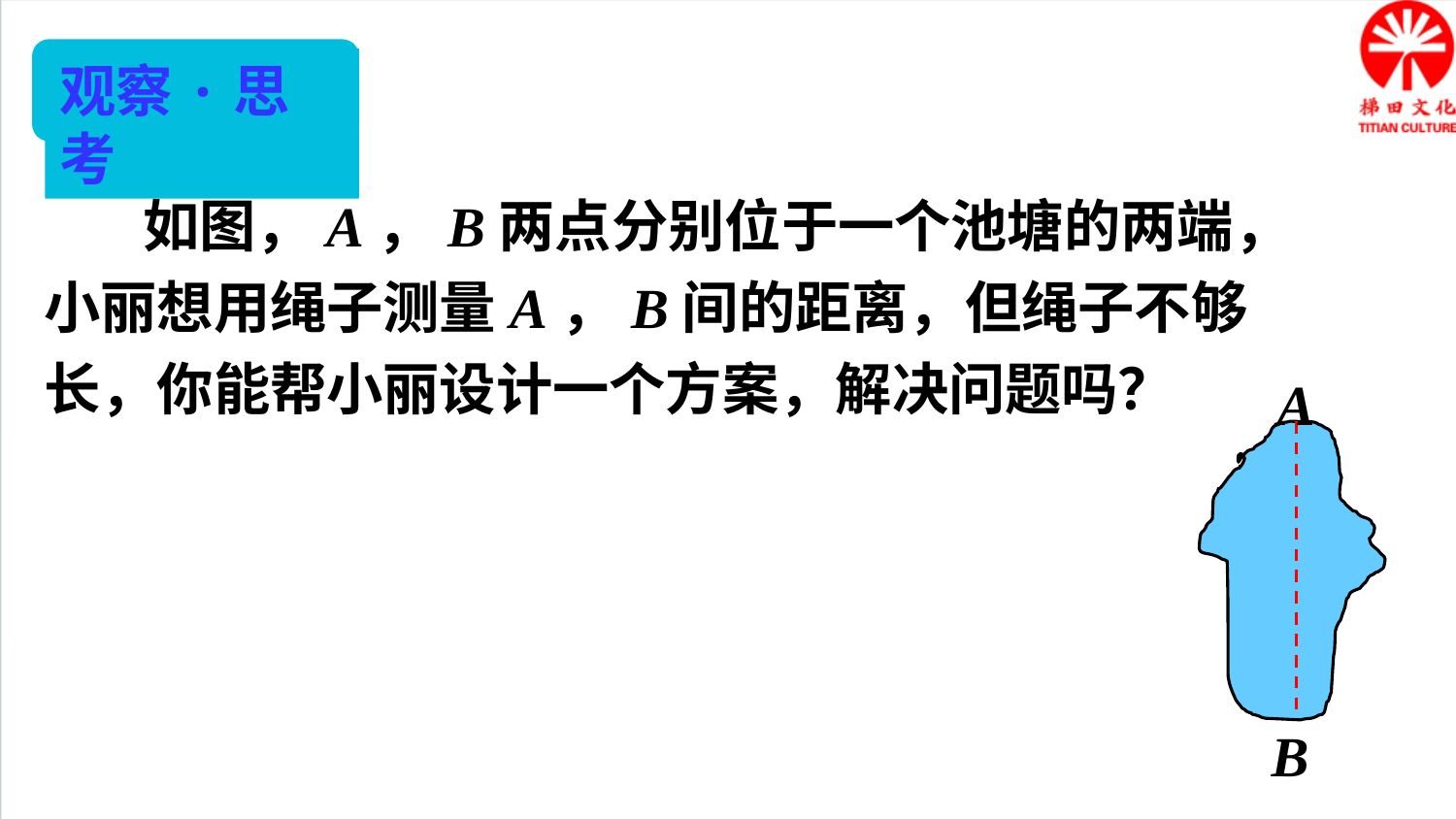

观察·思考
 如图，A，B两点分别位于一个池塘的两端，小丽想用绳子测量A，B间的距离，但绳子不够长，你能帮小丽设计一个方案，解决问题吗？
A

B